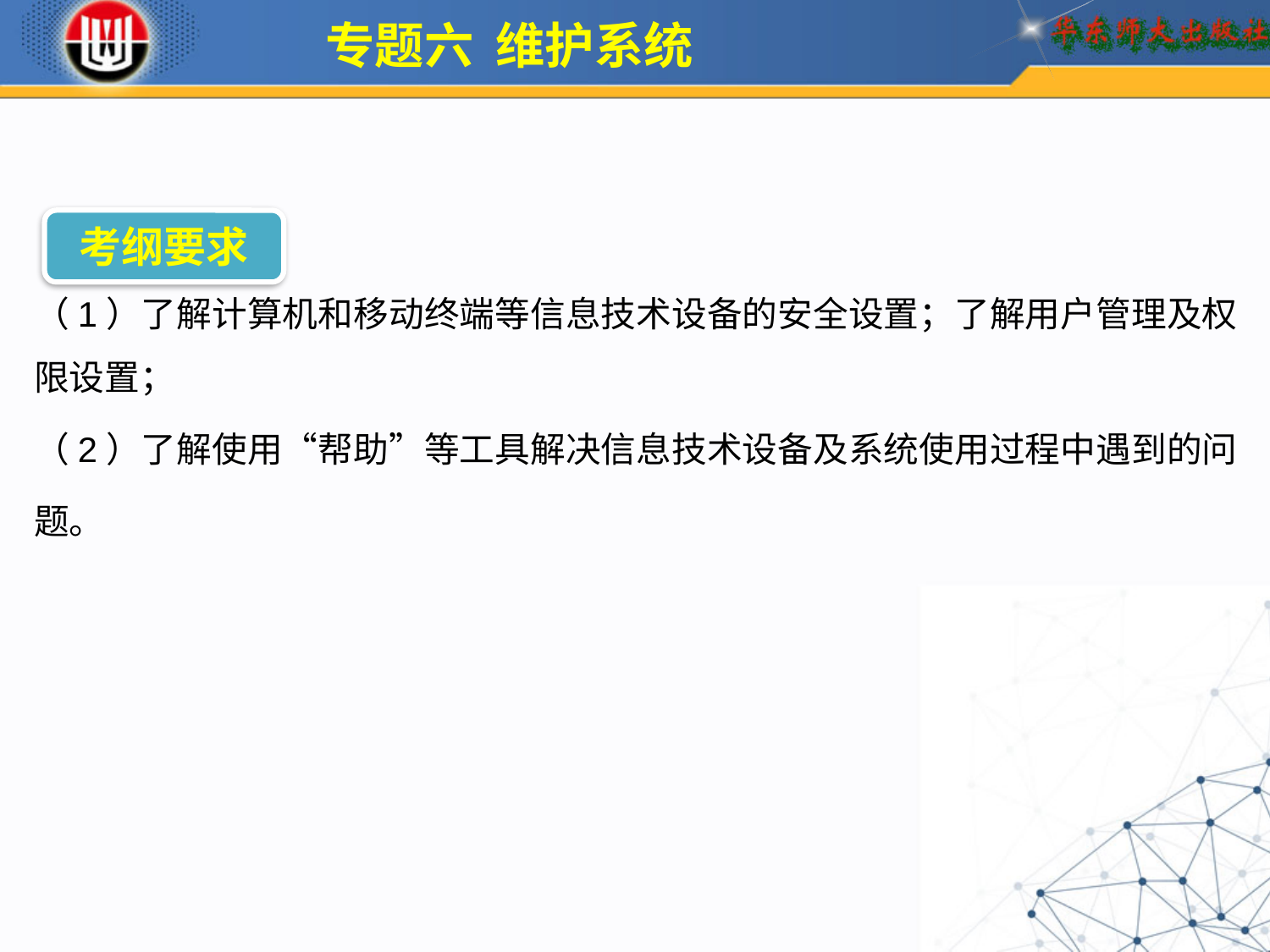

专题六  维护系统
考纲要求

（1）了解计算机和移动终端等信息技术设备的安全设置；了解用户管理及权限设置；
（2）了解使用“帮助”等工具解决信息技术设备及系统使用过程中遇到的问题。